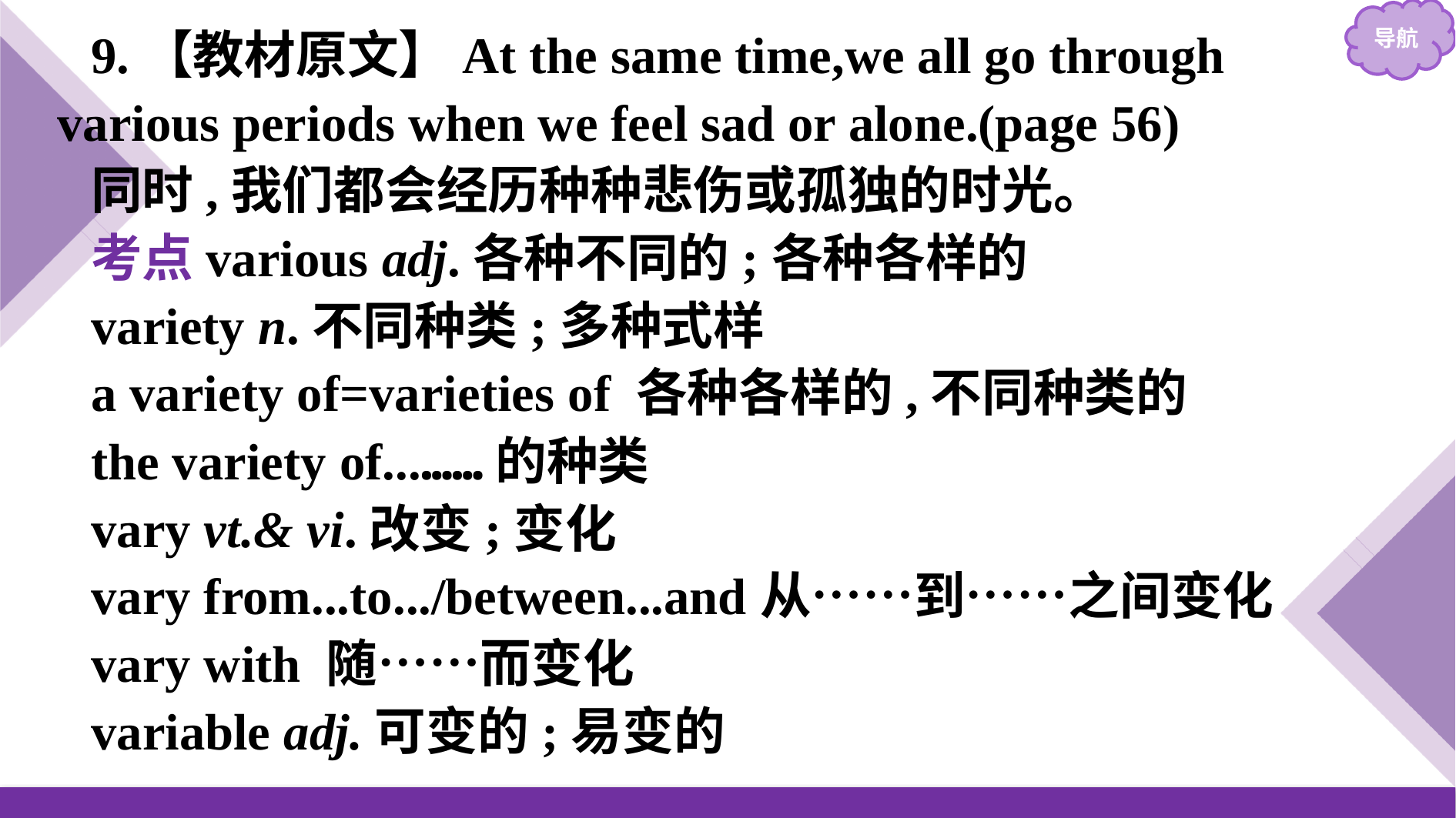

9.【教材原文】At the same time,we all go through various periods when we feel sad or alone.(page 56)
同时,我们都会经历种种悲伤或孤独的时光。
考点various adj.各种不同的;各种各样的
variety n.不同种类;多种式样
a variety of=varieties of 各种各样的,不同种类的
the variety of...……的种类
vary vt.& vi.改变;变化
vary from...to.../between...and从……到……之间变化
vary with 随……而变化
variable adj.可变的;易变的